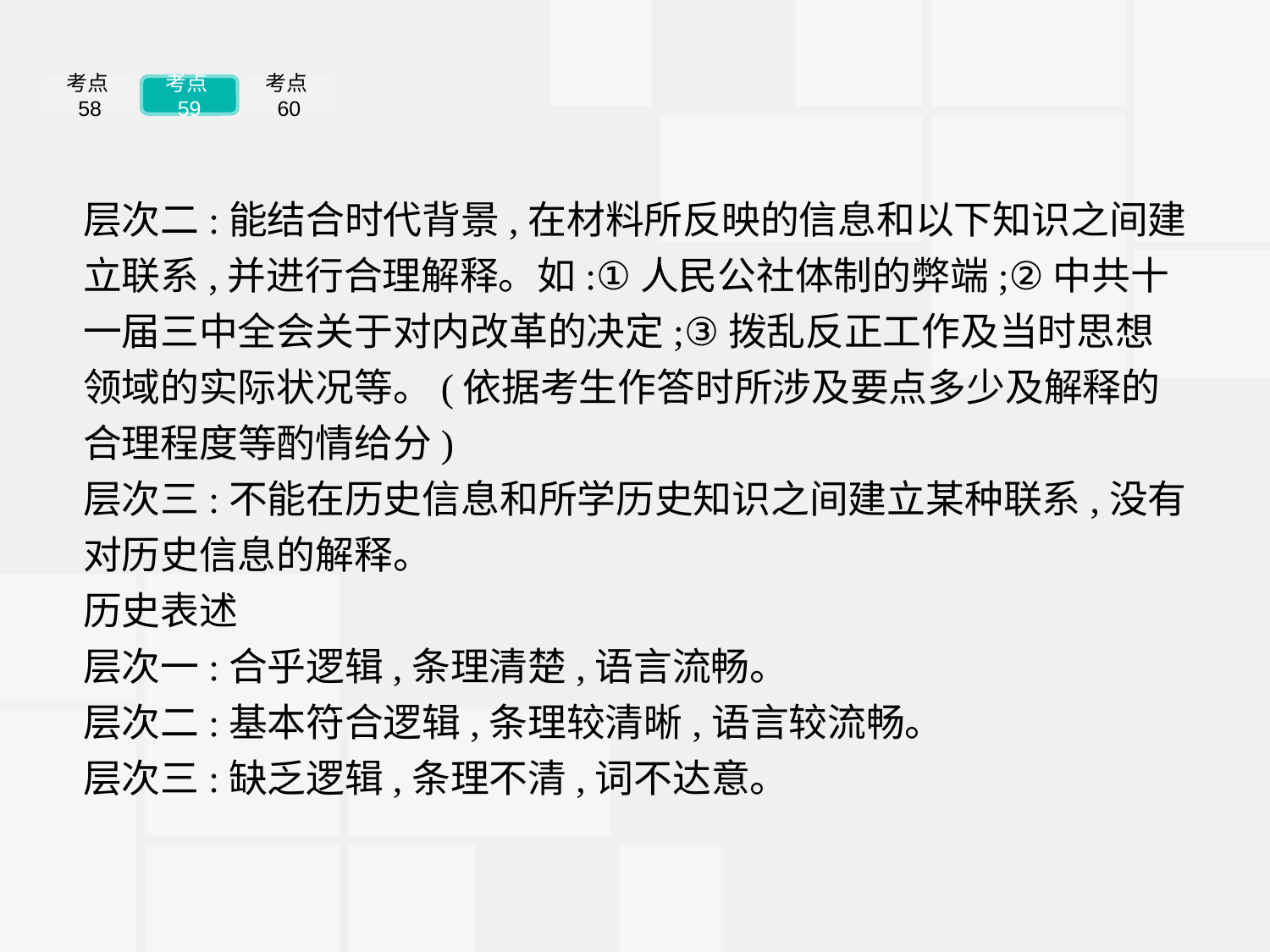

考点58
考点59
考点60
层次二:能结合时代背景,在材料所反映的信息和以下知识之间建立联系,并进行合理解释。如:①人民公社体制的弊端;②中共十一届三中全会关于对内改革的决定;③拨乱反正工作及当时思想领域的实际状况等。(依据考生作答时所涉及要点多少及解释的合理程度等酌情给分)
层次三:不能在历史信息和所学历史知识之间建立某种联系,没有对历史信息的解释。
历史表述
层次一:合乎逻辑,条理清楚,语言流畅。
层次二:基本符合逻辑,条理较清晰,语言较流畅。
层次三:缺乏逻辑,条理不清,词不达意。